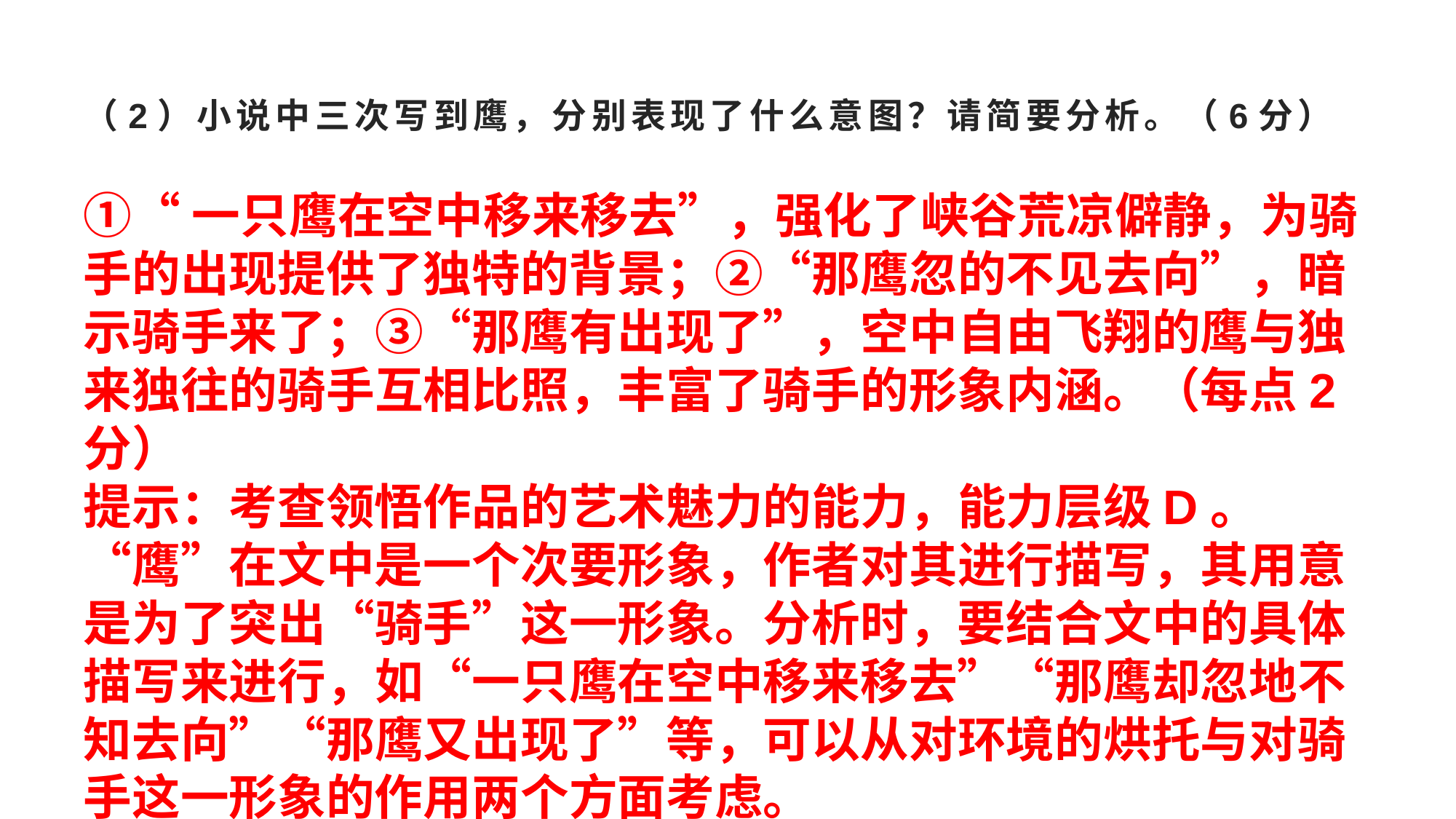

# （2）小说中三次写到鹰，分别表现了什么意图？请简要分析。（6分）
①“一只鹰在空中移来移去”，强化了峡谷荒凉僻静，为骑手的出现提供了独特的背景；②“那鹰忽的不见去向”，暗示骑手来了；③“那鹰有出现了”，空中自由飞翔的鹰与独来独往的骑手互相比照，丰富了骑手的形象内涵。（每点2分）
提示：考查领悟作品的艺术魅力的能力，能力层级D。“鹰”在文中是一个次要形象，作者对其进行描写，其用意是为了突出“骑手”这一形象。分析时，要结合文中的具体描写来进行，如“一只鹰在空中移来移去”“那鹰却忽地不知去向”“那鹰又出现了”等，可以从对环境的烘托与对骑手这一形象的作用两个方面考虑。